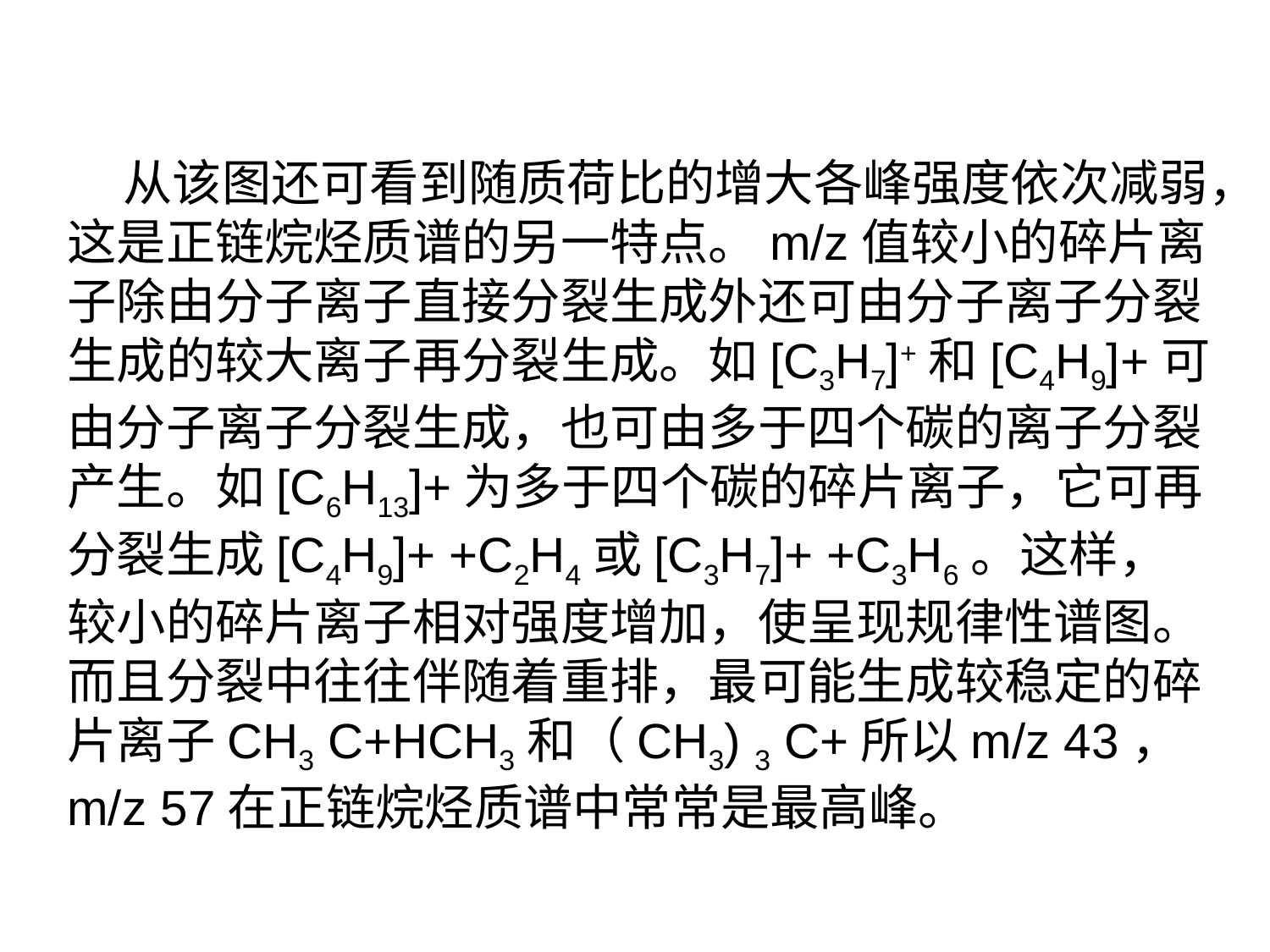

从该图还可看到随质荷比的增大各峰强度依次减弱，这是正链烷烃质谱的另一特点。m/z值较小的碎片离子除由分子离子直接分裂生成外还可由分子离子分裂生成的较大离子再分裂生成。如[C3H7]+和[C4H9]+可由分子离子分裂生成，也可由多于四个碳的离子分裂产生。如[C6H13]+为多于四个碳的碎片离子，它可再分裂生成[C4H9]+ +C2H4或[C3H7]+ +C3H6。这样，较小的碎片离子相对强度增加，使呈现规律性谱图。而且分裂中往往伴随着重排，最可能生成较稳定的碎片离子CH3 C+HCH3和（CH3) 3 C+所以m/z 43，m/z 57在正链烷烃质谱中常常是最高峰。